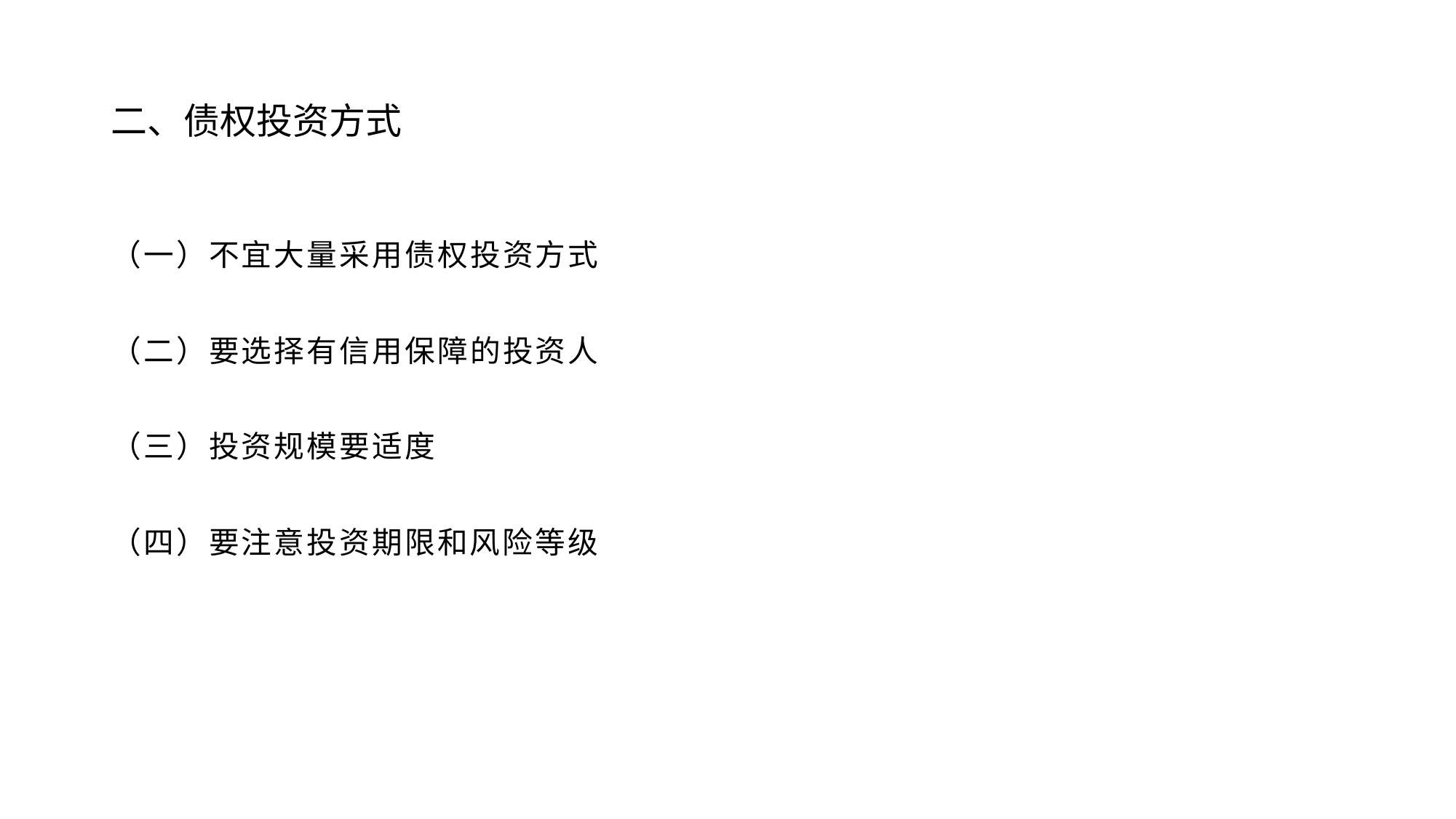

# 二、债权投资方式

（一）不宜大量采用债权投资方式

（二）要选择有信用保障的投资人

（三）投资规模要适度

（四）要注意投资期限和风险等级